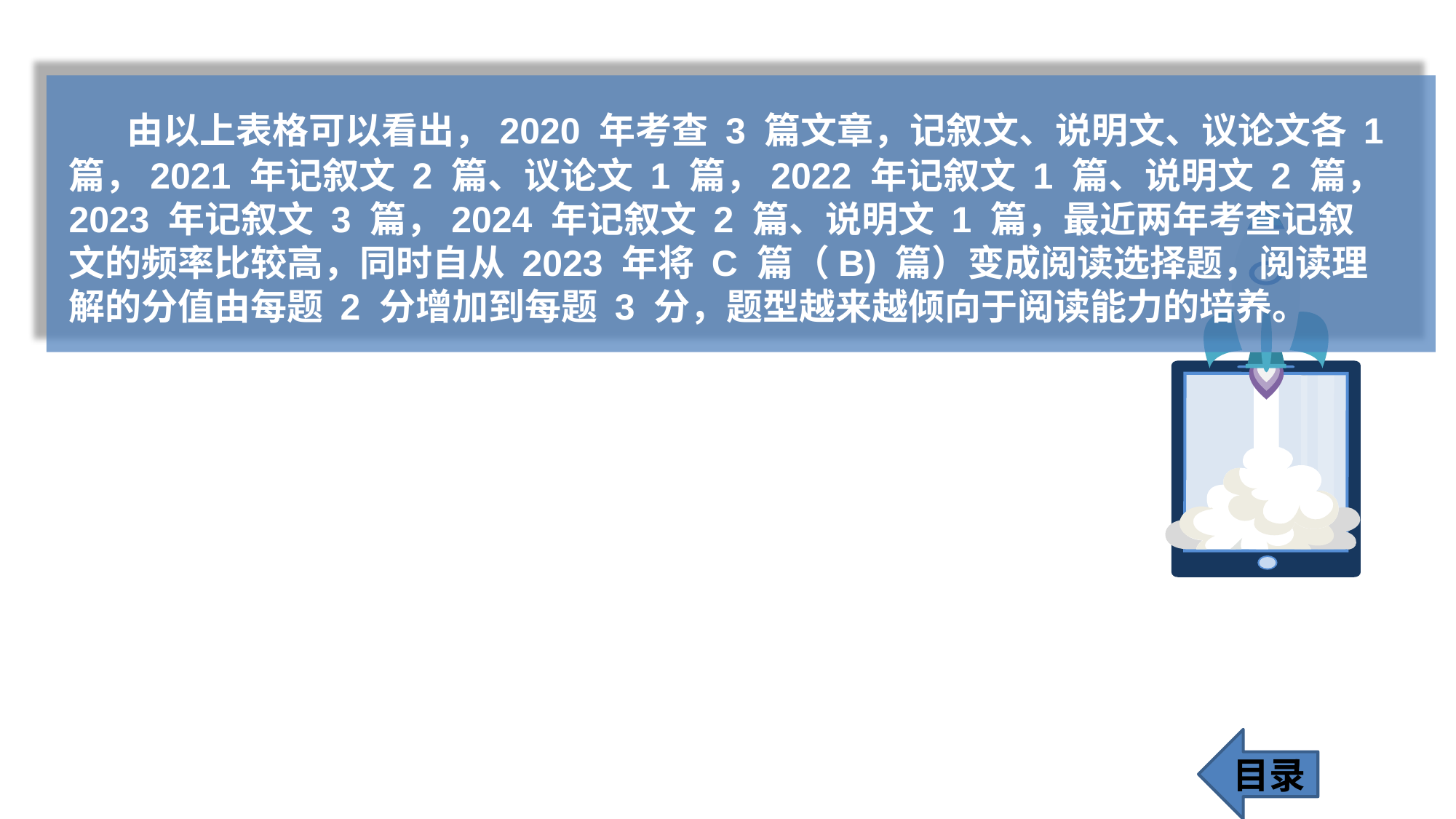

由以上表格可以看出，2020 年考查 3 篇文章，记叙文、说明文、议论文各 1 篇，2021 年记叙文 2 篇、议论文 1 篇，2022 年记叙文 1 篇、说明文 2 篇，2023 年记叙文 3 篇，2024 年记叙文 2 篇、说明文 1 篇，最近两年考查记叙文的频率比较高，同时自从 2023 年将 C 篇（B) 篇）变成阅读选择题，阅读理解的分值由每题 2 分增加到每题 3 分，题型越来越倾向于阅读能力的培养。

目录